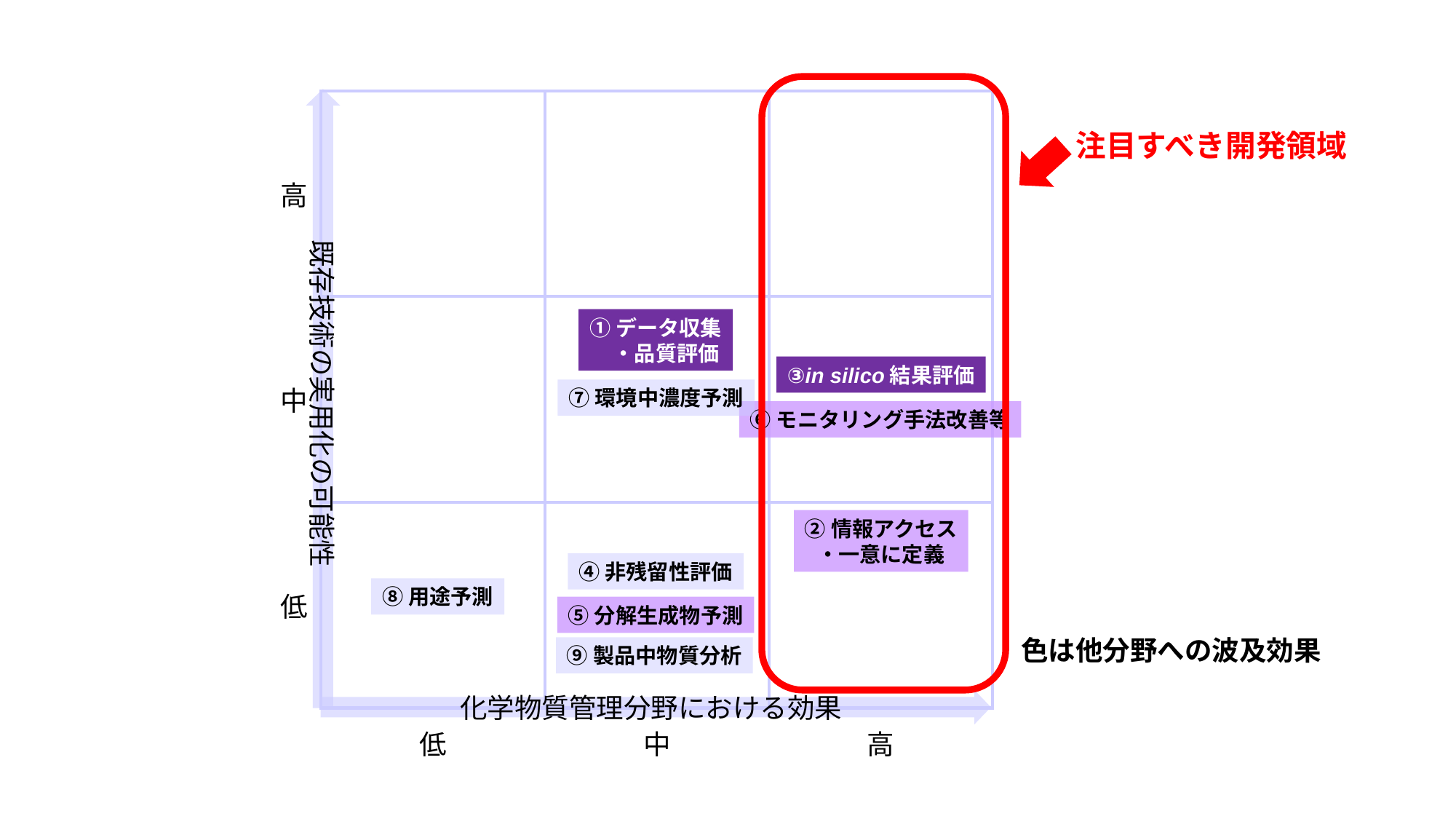

既存技術の実用化の可能性
| 高 |  |  |  |
| --- | --- | --- | --- |
| 中 |  |  |  |
| 低 |  |  |  |
|  | 低 | 中 | 高 |
注目すべき開発領域

①データ収集
　・品質評価
③in silico結果評価
化学物質管理分野における効果
⑦環境中濃度予測
⑥モニタリング手法改善等
②情報アクセス
・一意に定義
④非残留性評価
⑧用途予測
⑤分解生成物予測
色は他分野への波及効果
⑨製品中物質分析